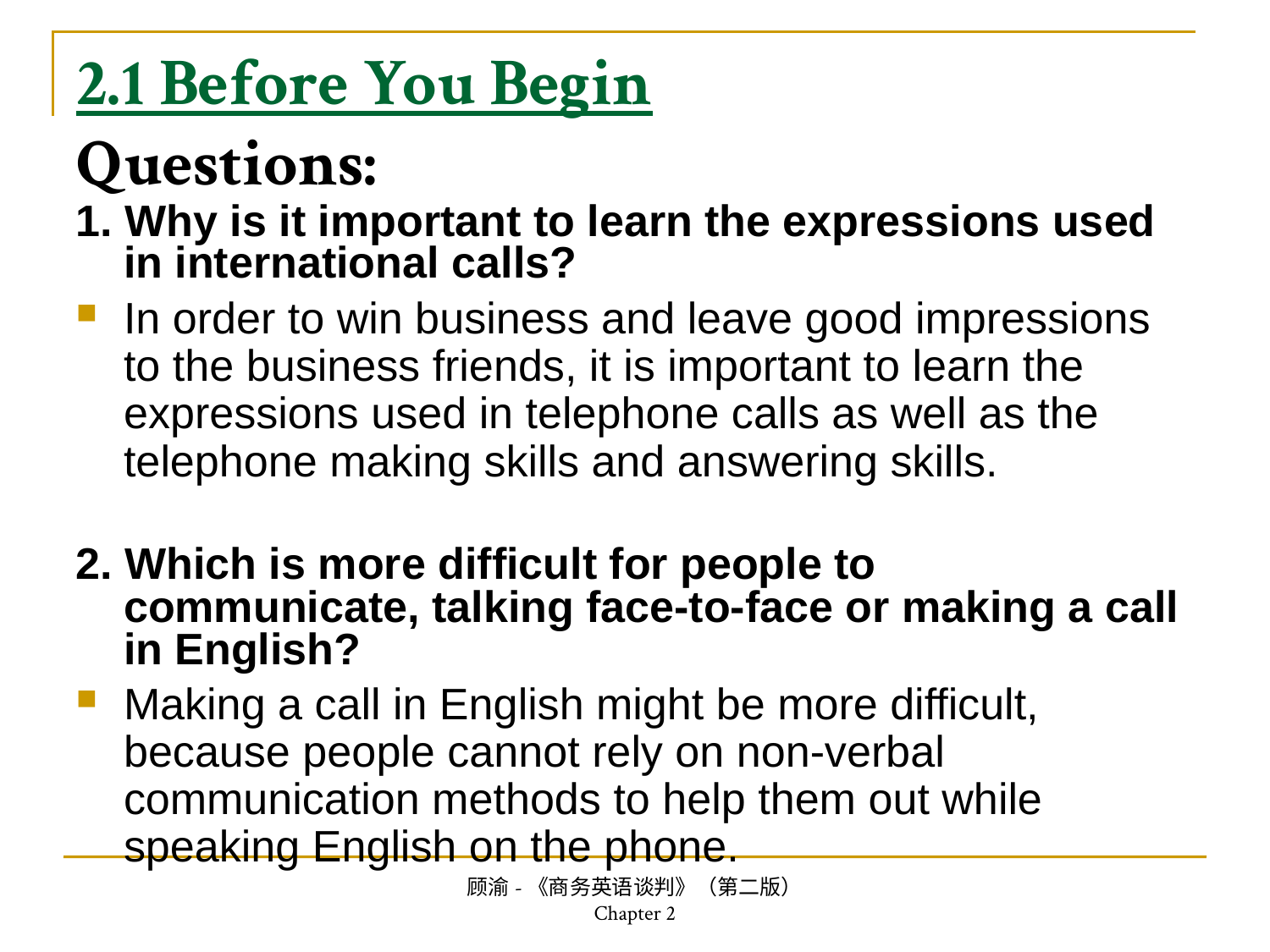

# 2.1 Before You Begin Questions:
1. Why is it important to learn the expressions used in international calls?
In order to win business and leave good impressions to the business friends, it is important to learn the expressions used in telephone calls as well as the telephone making skills and answering skills.

2. Which is more difficult for people to communicate, talking face-to-face or making a call in English?
Making a call in English might be more difficult, because people cannot rely on non-verbal communication methods to help them out while speaking English on the phone.

5
顾渝-《商务英语谈判》（第二版） Chapter 2